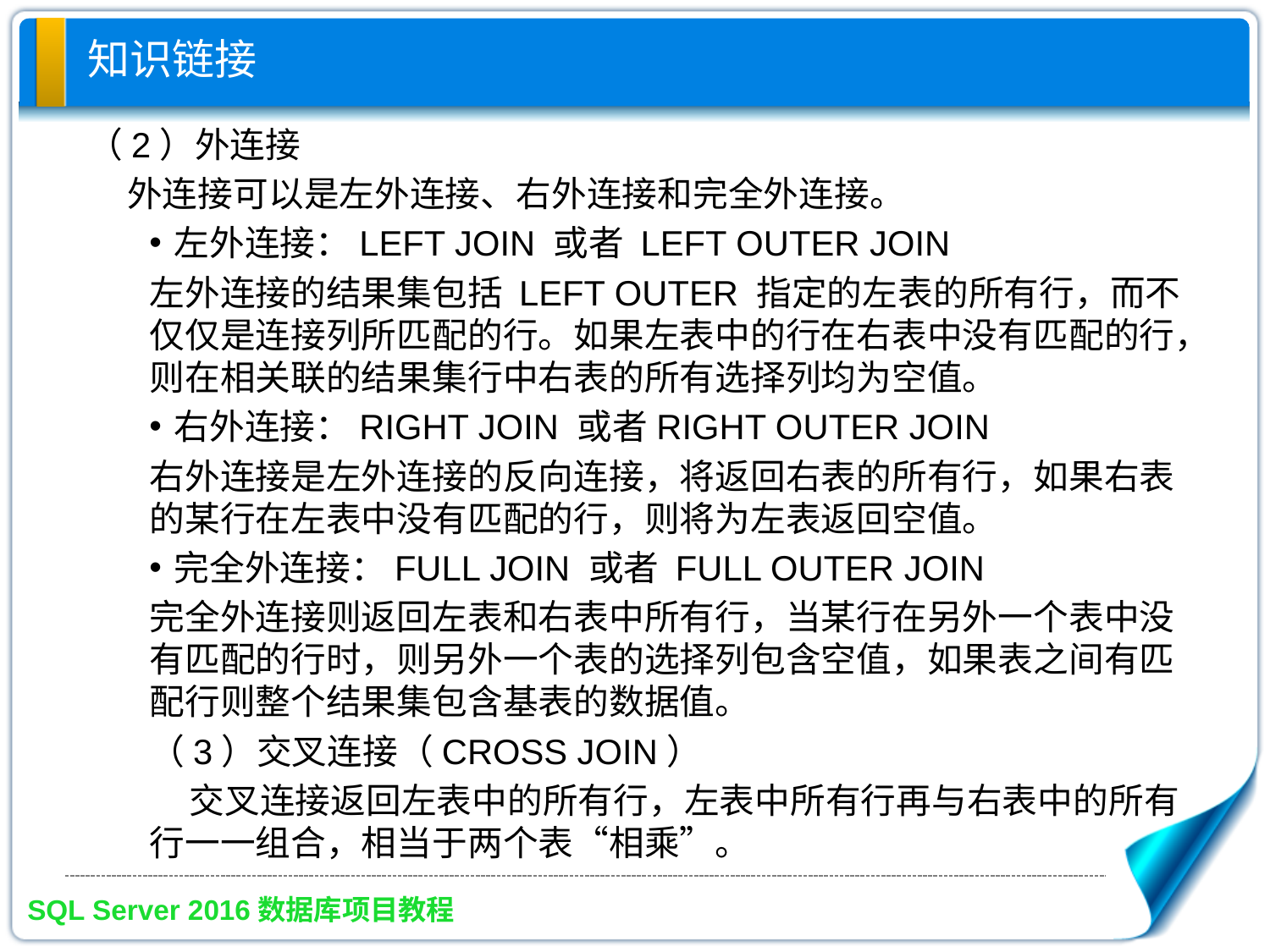

# 知识链接
（2）外连接
    外连接可以是左外连接、右外连接和完全外连接。
左外连接：LEFT JOIN 或者 LEFT OUTER JOIN
左外连接的结果集包括 LEFT OUTER 指定的左表的所有行，而不仅仅是连接列所匹配的行。如果左表中的行在右表中没有匹配的行，则在相关联的结果集行中右表的所有选择列均为空值。
右外连接：RIGHT JOIN 或者RIGHT OUTER JOIN
右外连接是左外连接的反向连接，将返回右表的所有行，如果右表的某行在左表中没有匹配的行，则将为左表返回空值。
完全外连接：FULL JOIN 或者 FULL OUTER JOIN
完全外连接则返回左表和右表中所有行，当某行在另外一个表中没有匹配的行时，则另外一个表的选择列包含空值，如果表之间有匹配行则整个结果集包含基表的数据值。
（3）交叉连接（CROSS JOIN）
    交叉连接返回左表中的所有行，左表中所有行再与右表中的所有行一一组合，相当于两个表“相乘”。